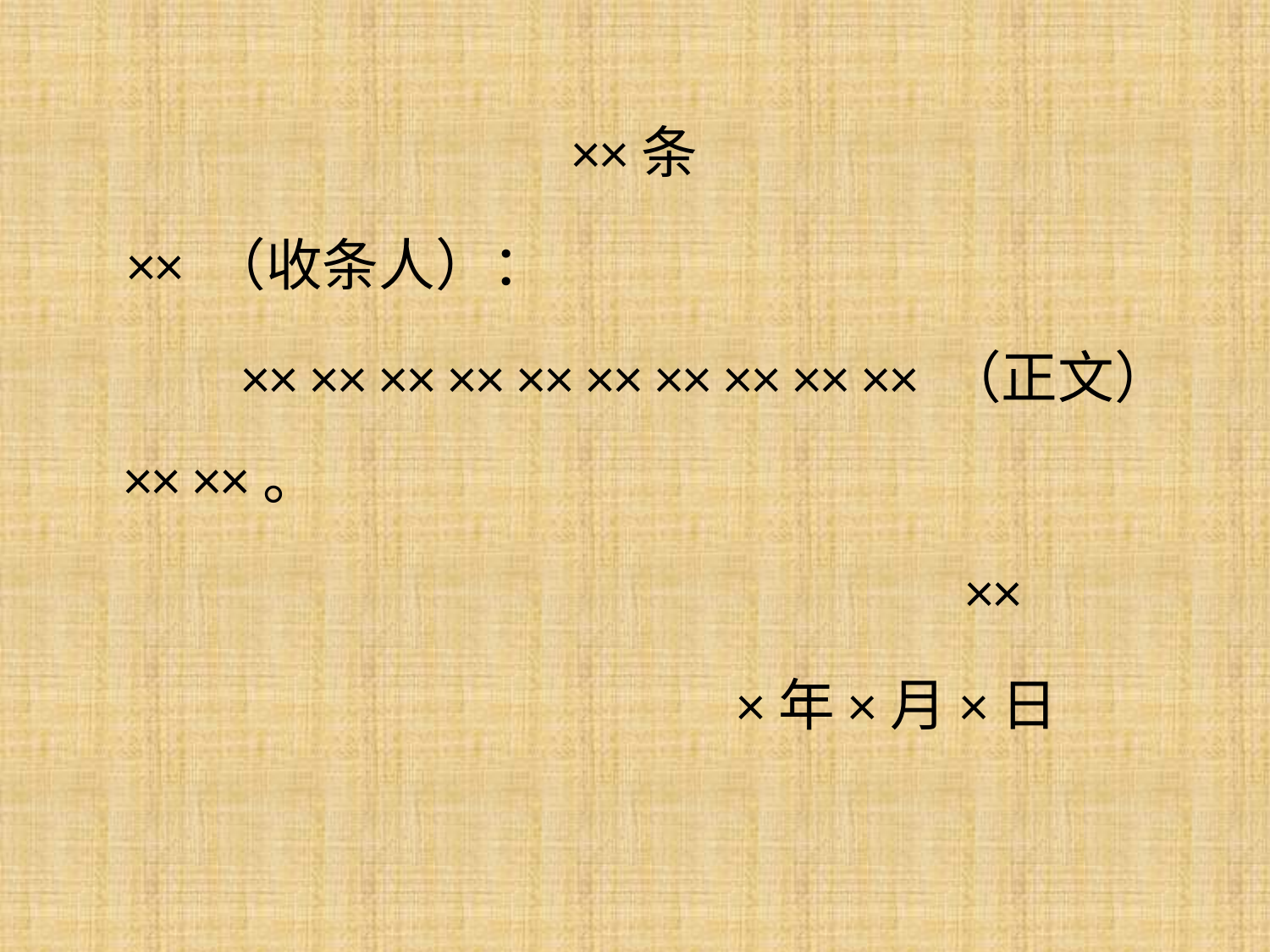

××条
    ×× （收条人）：
             ×× ×× ×× ×× ×× ×× ×× ×× ×× ×× （正文）×× ××。
                                                                      ××
                                                    ×年×月×日